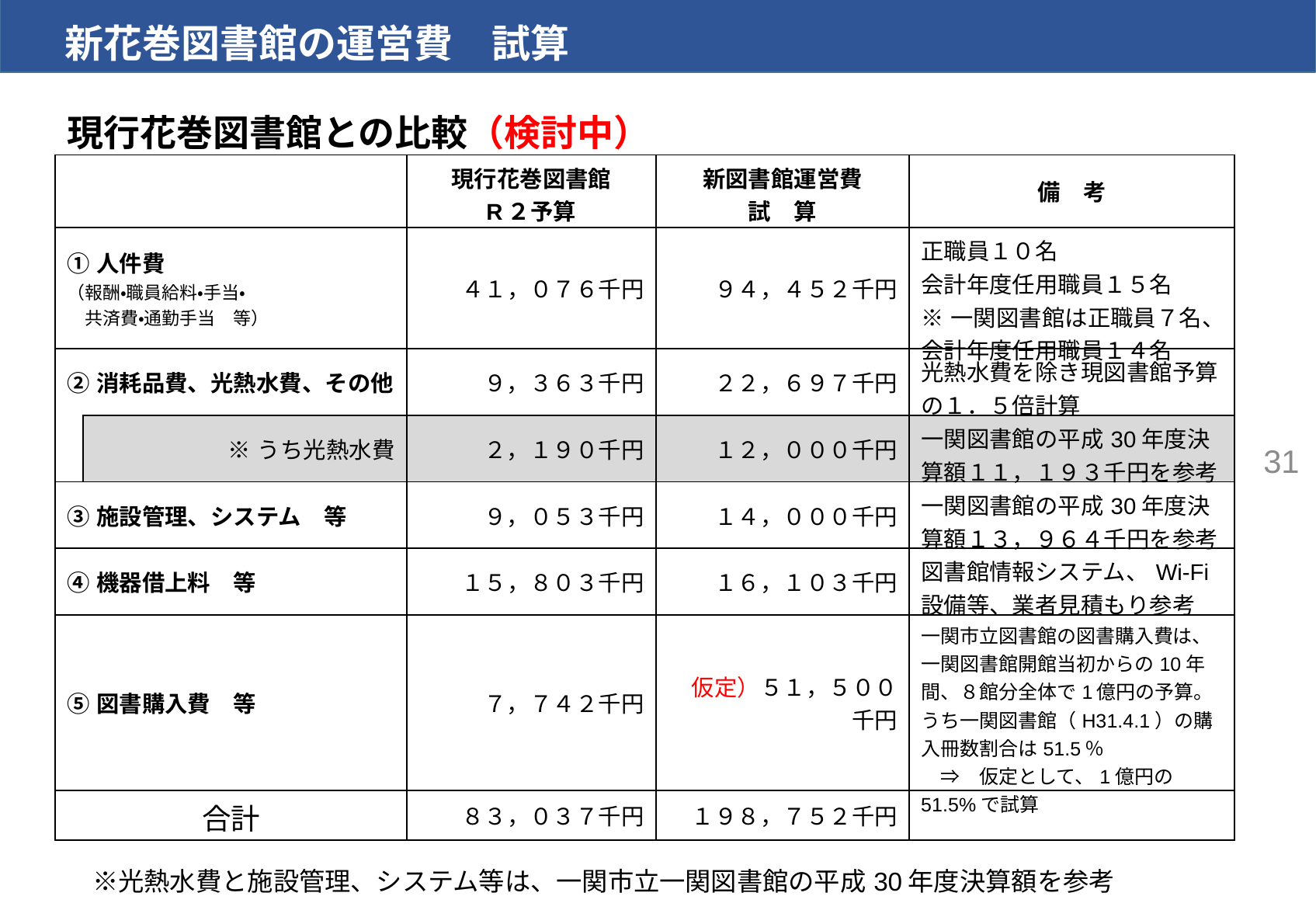

新花巻図書館の運営費　試算
現行花巻図書館との比較（検討中）
|  |  | 現行花巻図書館 R２予算 | 新図書館運営費 試　算 | 備　考 |
| --- | --- | --- | --- | --- |
| ①人件費 （報酬・職員給料・手当・ 　共済費・通勤手当　等） |  | ４１，０７６千円 | ９４，４５２千円 | 正職員１０名 会計年度任用職員１５名 ※一関図書館は正職員７名、会計年度任用職員１４名 |
| ②消耗品費、光熱水費、その他 |  | ９，３６３千円 | ２２，６９７千円 | 光熱水費を除き現図書館予算の１．５倍計算 |
|  | ※うち光熱水費 | ２，１９０千円 | １２，０００千円 | 一関図書館の平成30年度決算額１１，１９３千円を参考 |
| ③施設管理、システム　等 |  | ９，０５３千円 | １４，０００千円 | 一関図書館の平成30年度決算額１３，９６４千円を参考 |
| ④機器借上料　等 |  | １５，８０３千円 | １６，１０３千円 | 図書館情報システム、Wi-Fi設備等、業者見積もり参考 |
| ⑤図書購入費　等 |  | ７，７４２千円 | 仮定）５１，５００ 千円 | 一関市立図書館の図書購入費は、一関図書館開館当初からの10年間、８館分全体で1億円の予算。 うち一関図書館（H31.4.1）の購入冊数割合は51.5％ 　⇒　仮定として、1億円の51.5%で試算 |
| 合計 |  | ８３，０３７千円 | １９８，７５２千円 |  |
31
　※光熱水費と施設管理、システム等は、一関市立一関図書館の平成30年度決算額を参考